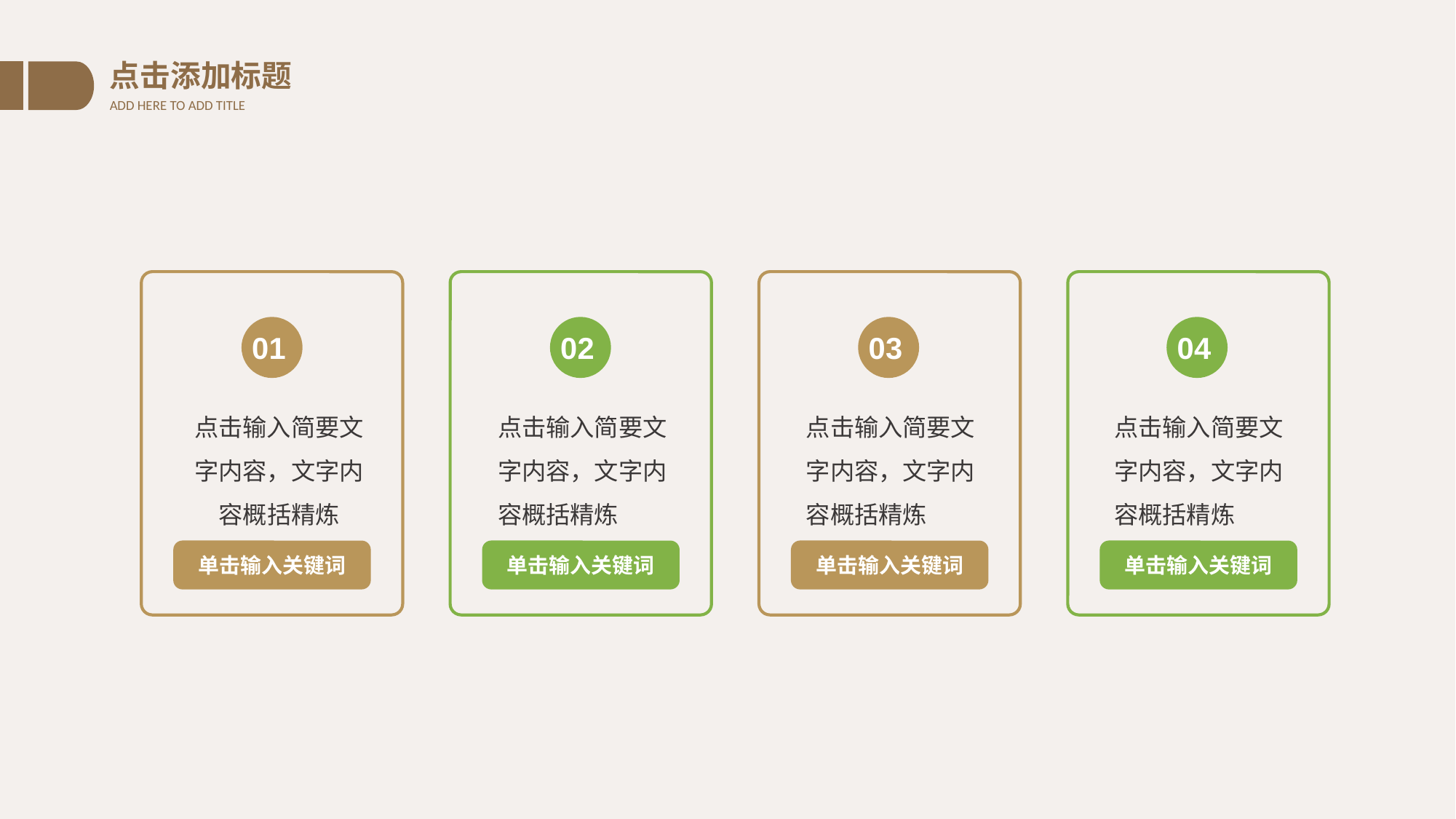

点击添加标题

ADD HERE TO ADD TITLE

01
点击输入简要文字内容，文字内容概括精炼

02
点击输入简要文字内容，文字内容概括精炼

03
点击输入简要文字内容，文字内容概括精炼

04
点击输入简要文字内容，文字内容概括精炼
单击输入关键词
单击输入关键词
单击输入关键词
单击输入关键词